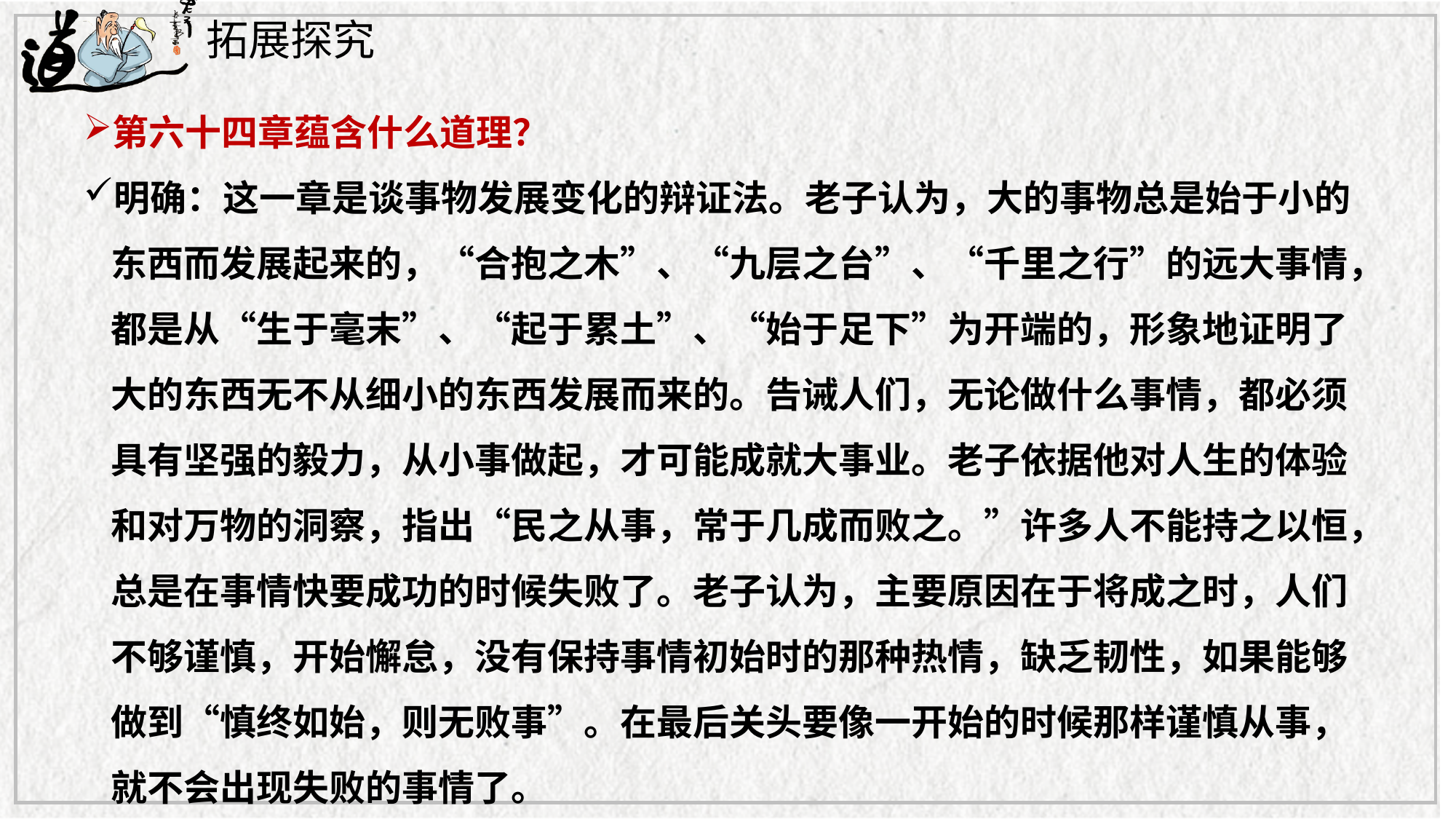

拓展探究
第六十四章蕴含什么道理？
明确：这一章是谈事物发展变化的辩证法。老子认为，大的事物总是始于小的东西而发展起来的，“合抱之木”、“九层之台”、“千里之行”的远大事情，都是从“生于毫末”、“起于累土”、“始于足下”为开端的，形象地证明了大的东西无不从细小的东西发展而来的。告诫人们，无论做什么事情，都必须具有坚强的毅力，从小事做起，才可能成就大事业。老子依据他对人生的体验和对万物的洞察，指出“民之从事，常于几成而败之。”许多人不能持之以恒，总是在事情快要成功的时候失败了。老子认为，主要原因在于将成之时，人们不够谨慎，开始懈怠，没有保持事情初始时的那种热情，缺乏韧性，如果能够做到“慎终如始，则无败事”。在最后关头要像一开始的时候那样谨慎从事，就不会出现失败的事情了。